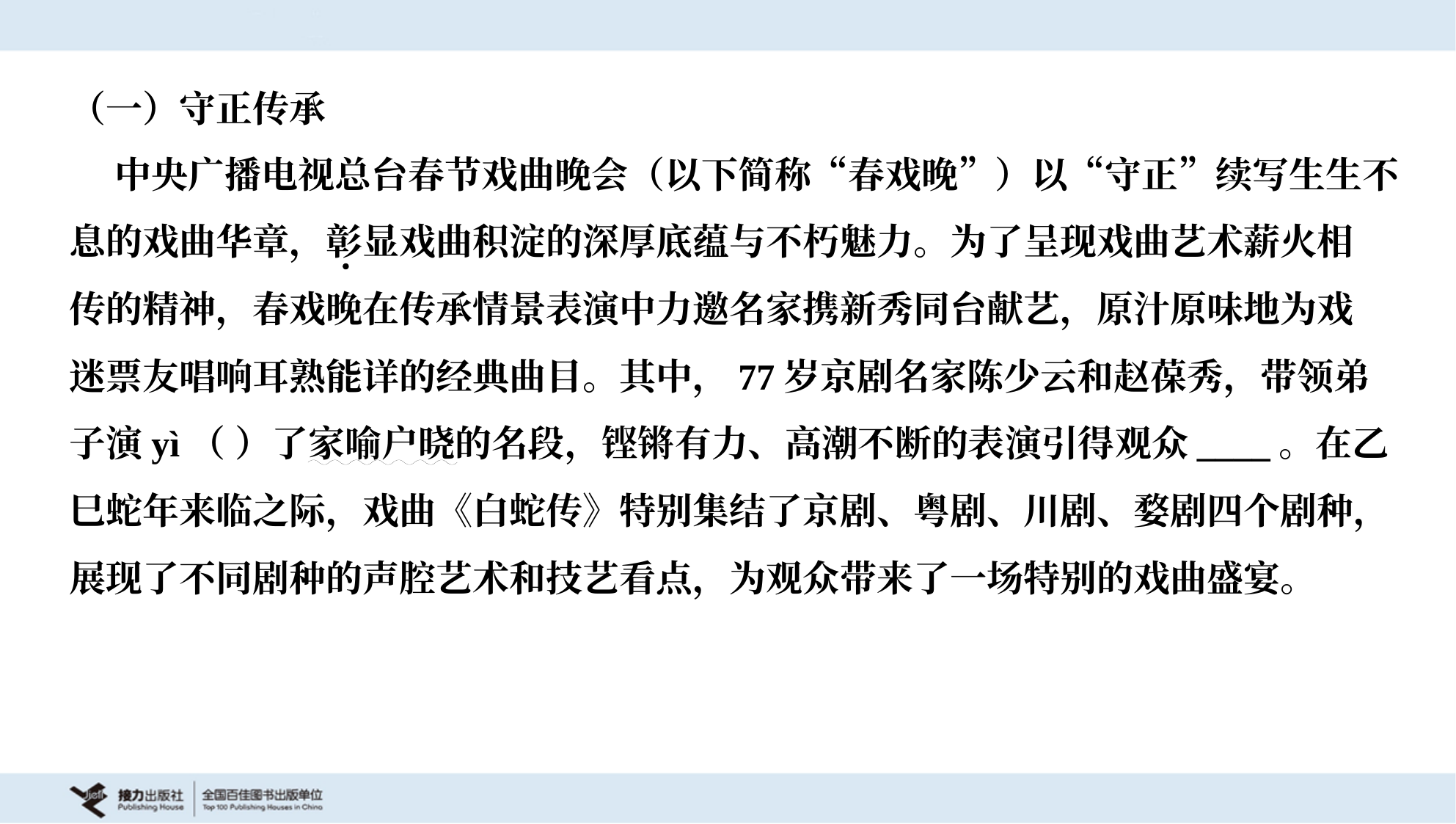

（一）守正传承
    中央广播电视总台春节戏曲晚会（以下简称“春戏晚”）以“守正”续写生生不
息的戏曲华章，彰显戏曲积淀的深厚底蕴与不朽魅力。为了呈现戏曲艺术薪火相
传的精神，春戏晚在传承情景表演中力邀名家携新秀同台献艺，原汁原味地为戏
迷票友唱响耳熟能详的经典曲目。其中，77岁京剧名家陈少云和赵葆秀，带领弟
子演yì（ ）了家喻户晓的名段，铿锵有力、高潮不断的表演引得观众____。在乙
巳蛇年来临之际，戏曲《白蛇传》特别集结了京剧、粤剧、川剧、婺剧四个剧种，
展现了不同剧种的声腔艺术和技艺看点，为观众带来了一场特别的戏曲盛宴。